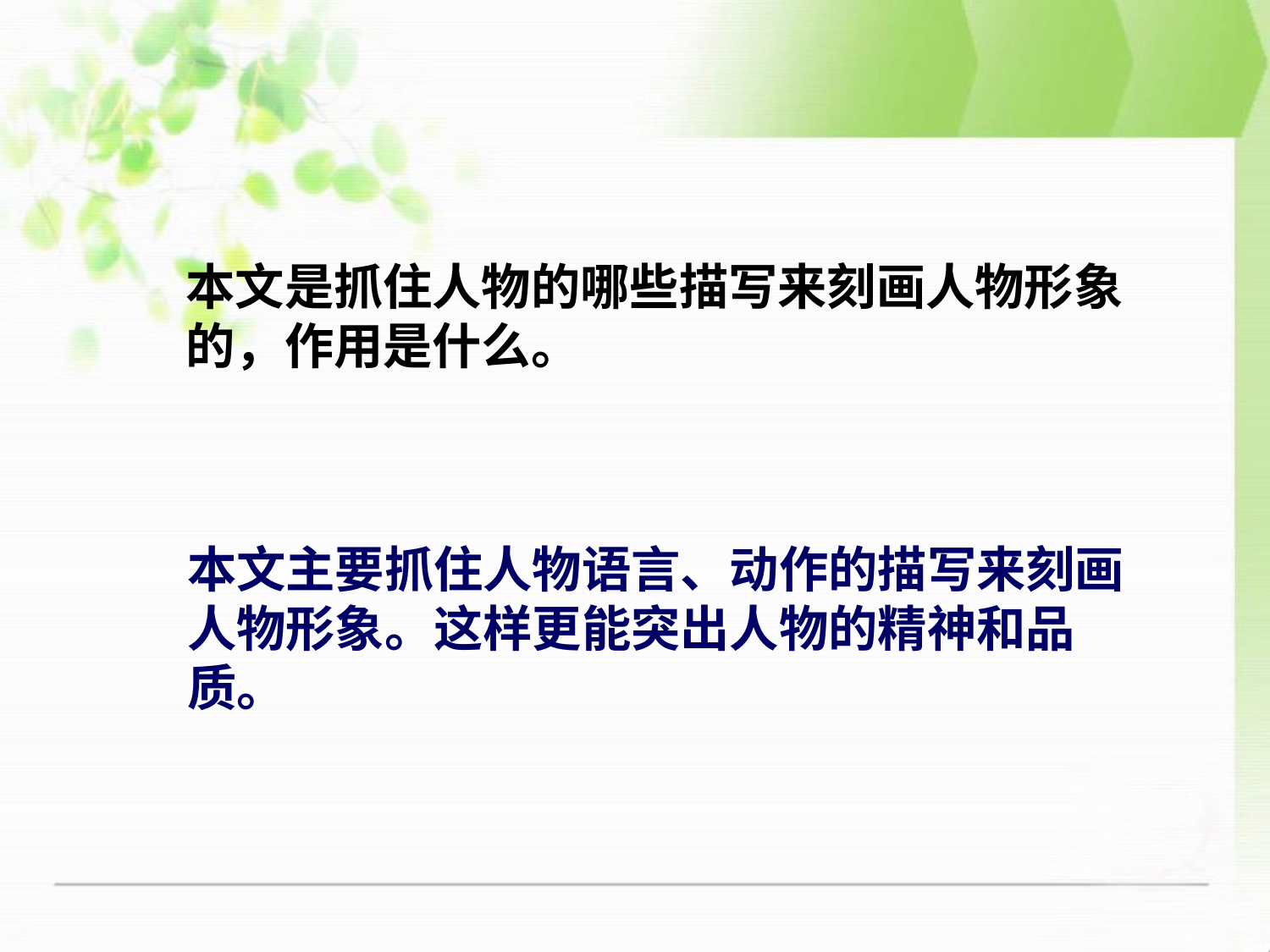

本文是抓住人物的哪些描写来刻画人物形象的，作用是什么。
本文主要抓住人物语言、动作的描写来刻画人物形象。这样更能突出人物的精神和品质。